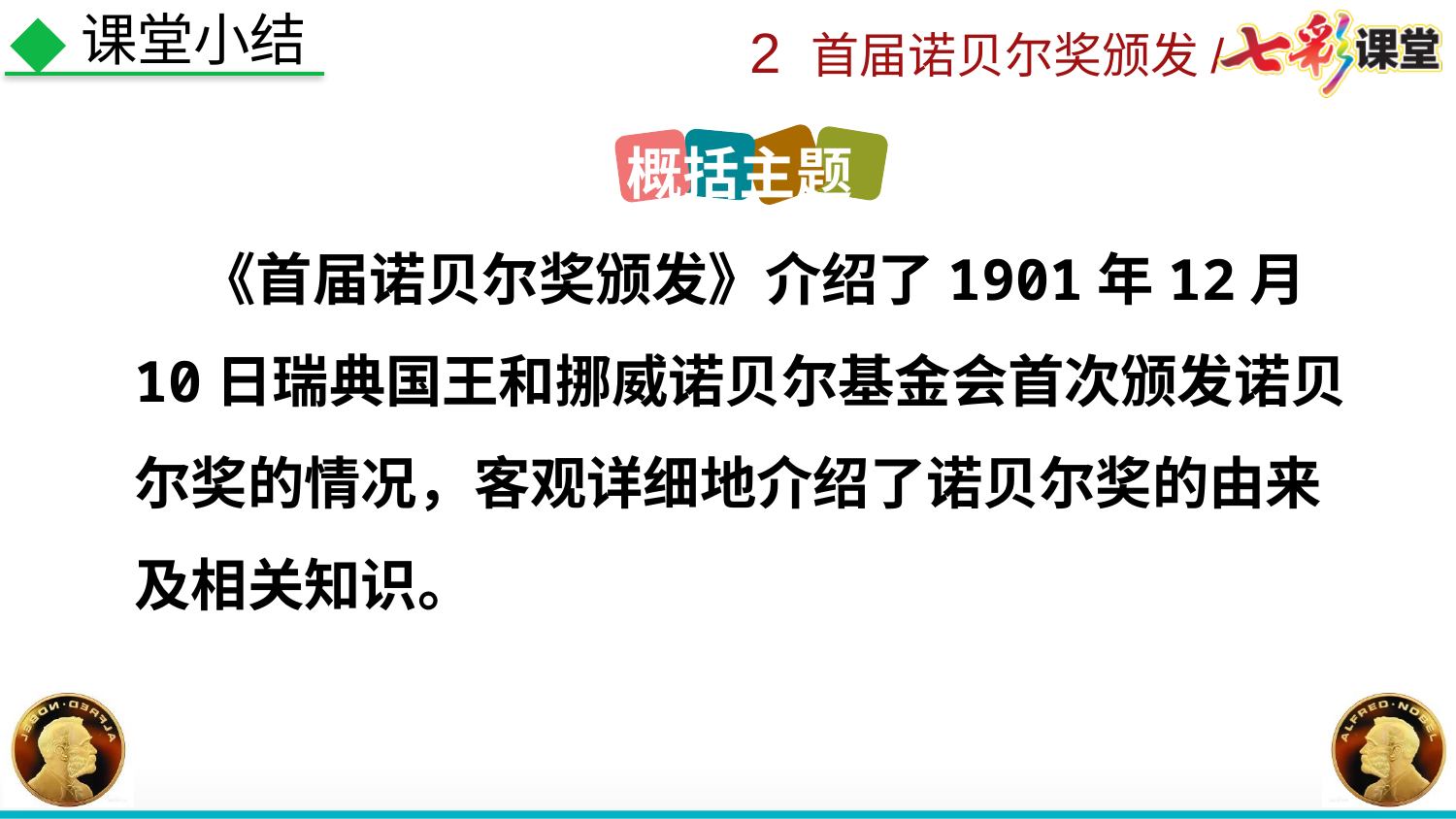

课堂小结

概括主题

    《首届诺贝尔奖颁发》介绍了1901年12月10日瑞典国王和挪威诺贝尔基金会首次颁发诺贝尔奖的情况，客观详细地介绍了诺贝尔奖的由来及相关知识。